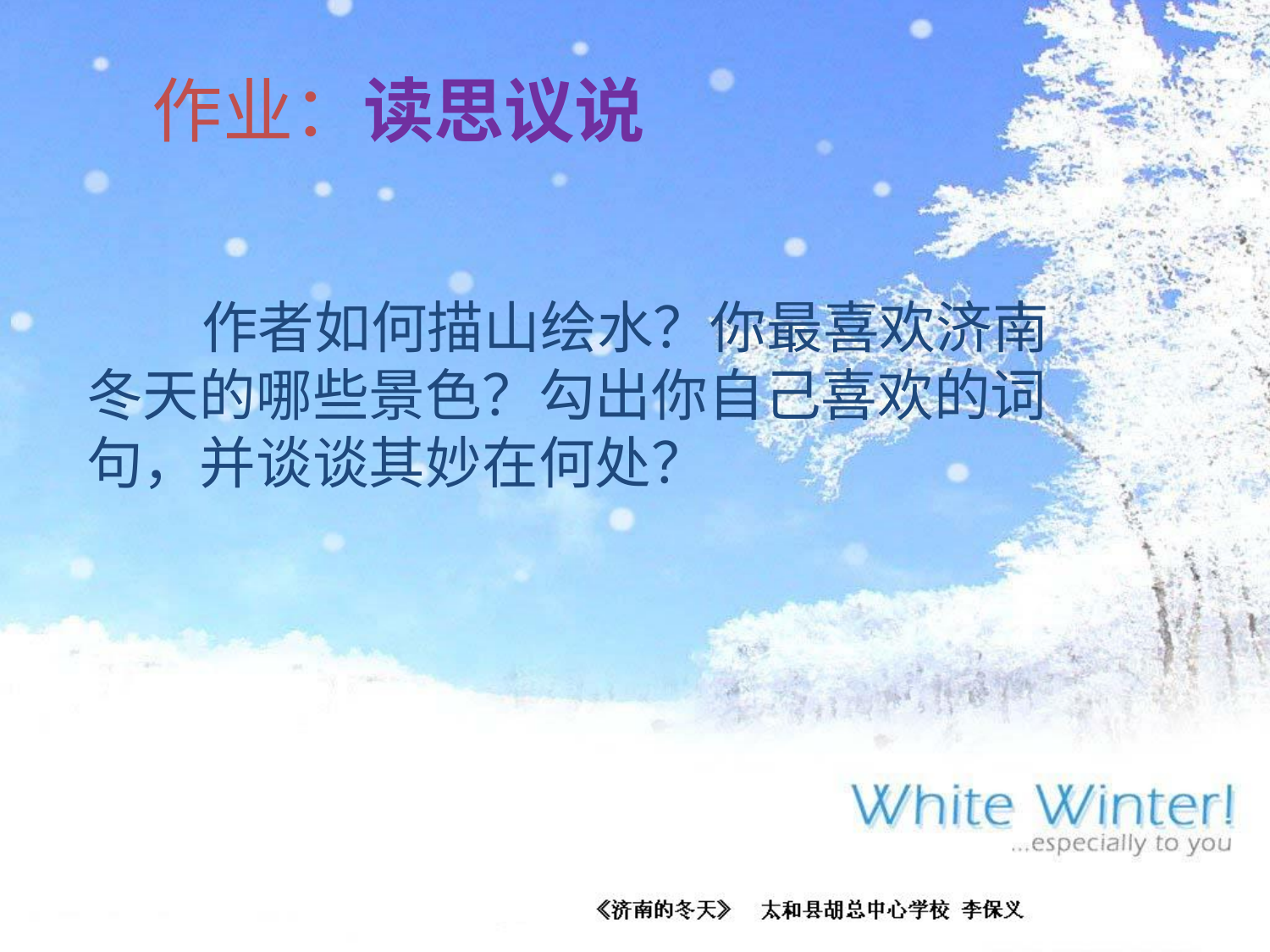

# 作业：读思议说
        作者如何描山绘水？你最喜欢济南冬天的哪些景色？勾出你自己喜欢的词句，并谈谈其妙在何处？